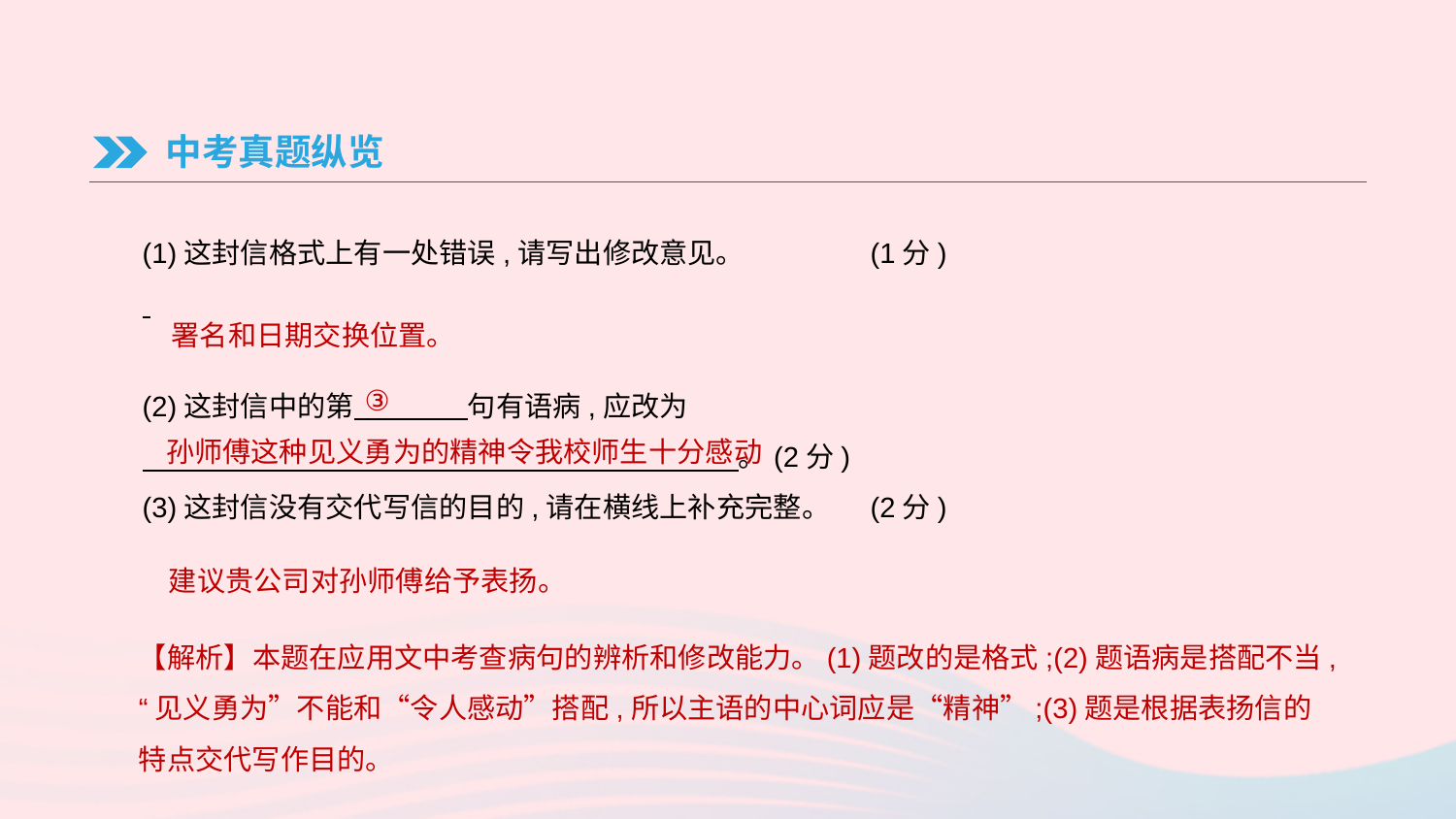

中考真题纵览

(1)这封信格式上有一处错误,请写出修改意见。	(1分)

(2)这封信中的第　　　　句有语病,应改为
　 　　 　 　 　 　 　  　 　 　 　  　 　 　 　 　 。(2分)
(3)这封信没有交代写信的目的,请在横线上补充完整。	(2分)
署名和日期交换位置。
③
孙师傅这种见义勇为的精神令我校师生十分感动
建议贵公司对孙师傅给予表扬。
【解析】本题在应用文中考查病句的辨析和修改能力。(1)题改的是格式;(2)题语病是搭配不当,“见义勇为”不能和“令人感动”搭配,所以主语的中心词应是“精神”;(3)题是根据表扬信的特点交代写作目的。